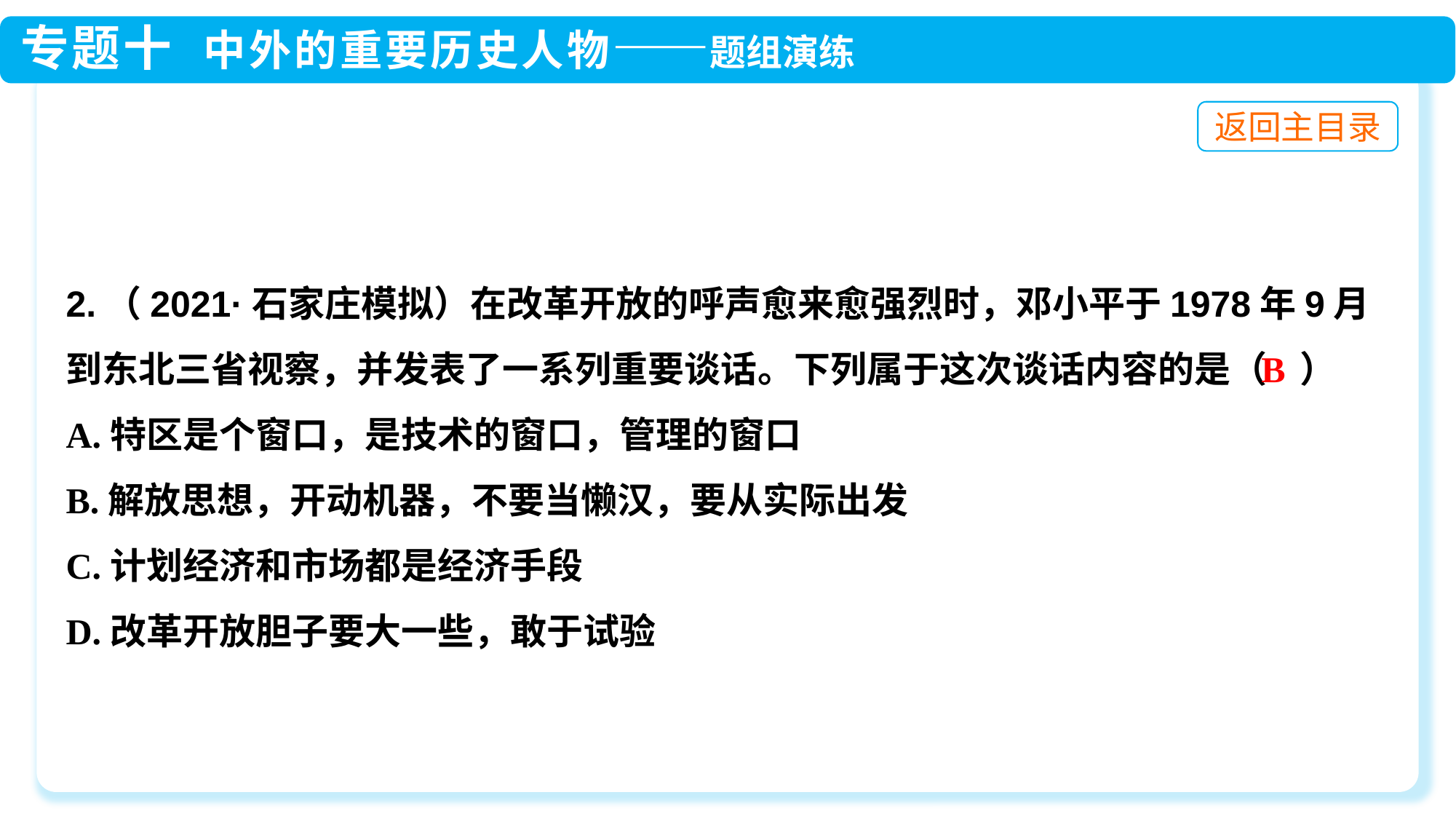

2.（2021·石家庄模拟）在改革开放的呼声愈来愈强烈时，邓小平于1978年9月到东北三省视察，并发表了一系列重要谈话。下列属于这次谈话内容的是（    ）
A.特区是个窗口，是技术的窗口，管理的窗口
B.解放思想，开动机器，不要当懒汉，要从实际出发
C.计划经济和市场都是经济手段
D.改革开放胆子要大一些，敢于试验
B